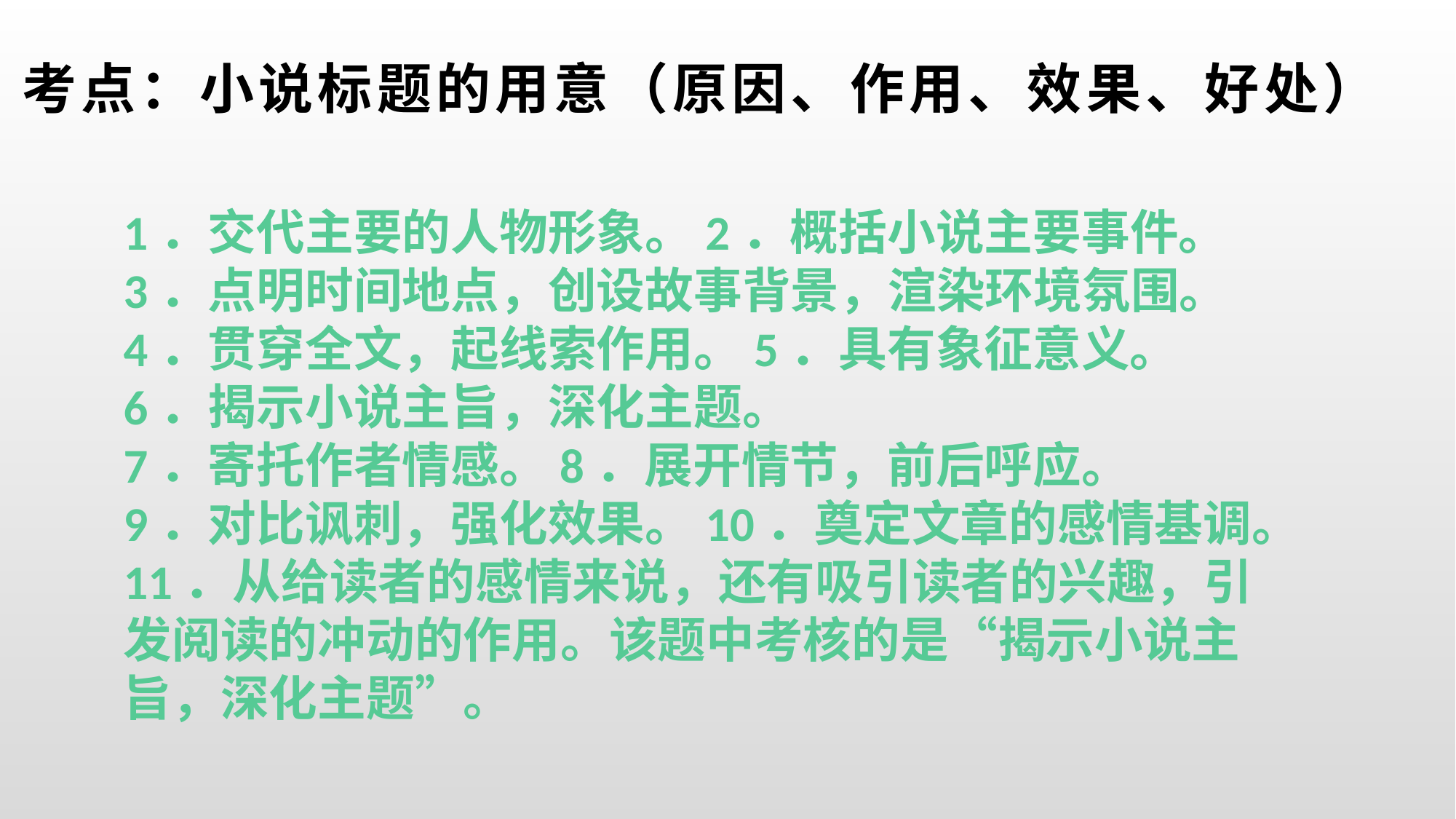

# 考点：小说标题的用意（原因、作用、效果、好处）
1．交代主要的人物形象。2．概括小说主要事件。
3．点明时间地点，创设故事背景，渲染环境氛围。
4．贯穿全文，起线索作用。5．具有象征意义。
6．揭示小说主旨，深化主题。
7．寄托作者情感。8．展开情节，前后呼应。
9．对比讽刺，强化效果。10．奠定文章的感情基调。
11．从给读者的感情来说，还有吸引读者的兴趣，引发阅读的冲动的作用。该题中考核的是“揭示小说主旨，深化主题”。